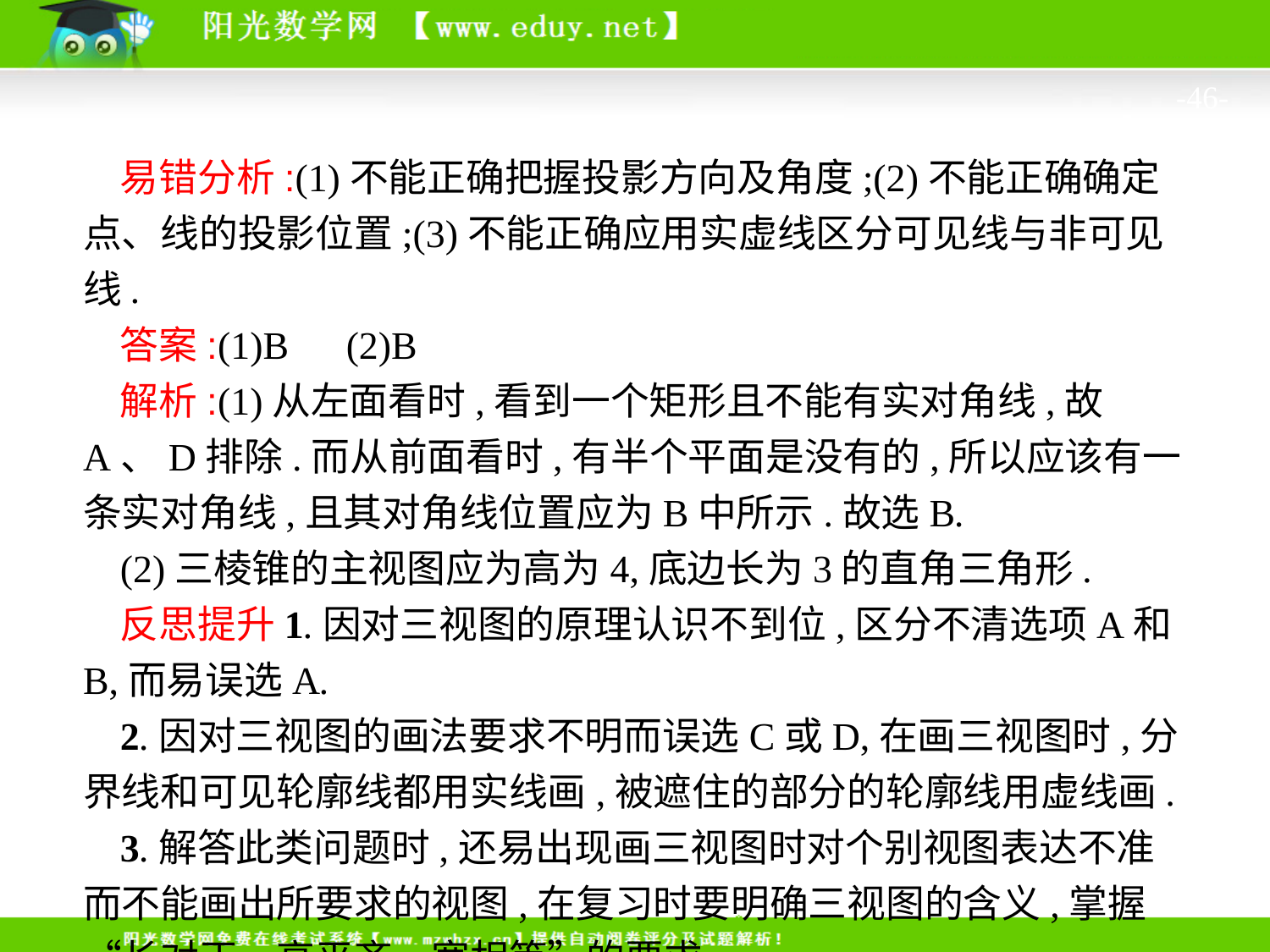

-46-
易错分析:(1)不能正确把握投影方向及角度;(2)不能正确确定点、线的投影位置;(3)不能正确应用实虚线区分可见线与非可见线.
答案:(1)B　(2)B
解析:(1)从左面看时,看到一个矩形且不能有实对角线,故A、D排除.而从前面看时,有半个平面是没有的,所以应该有一条实对角线,且其对角线位置应为B中所示.故选B.
(2)三棱锥的主视图应为高为4,底边长为3的直角三角形.
反思提升1.因对三视图的原理认识不到位,区分不清选项A和B,而易误选A.
2.因对三视图的画法要求不明而误选C或D,在画三视图时,分界线和可见轮廓线都用实线画,被遮住的部分的轮廓线用虚线画.
3.解答此类问题时,还易出现画三视图时对个别视图表达不准而不能画出所要求的视图,在复习时要明确三视图的含义,掌握“长对正、高平齐、宽相等”的要求.